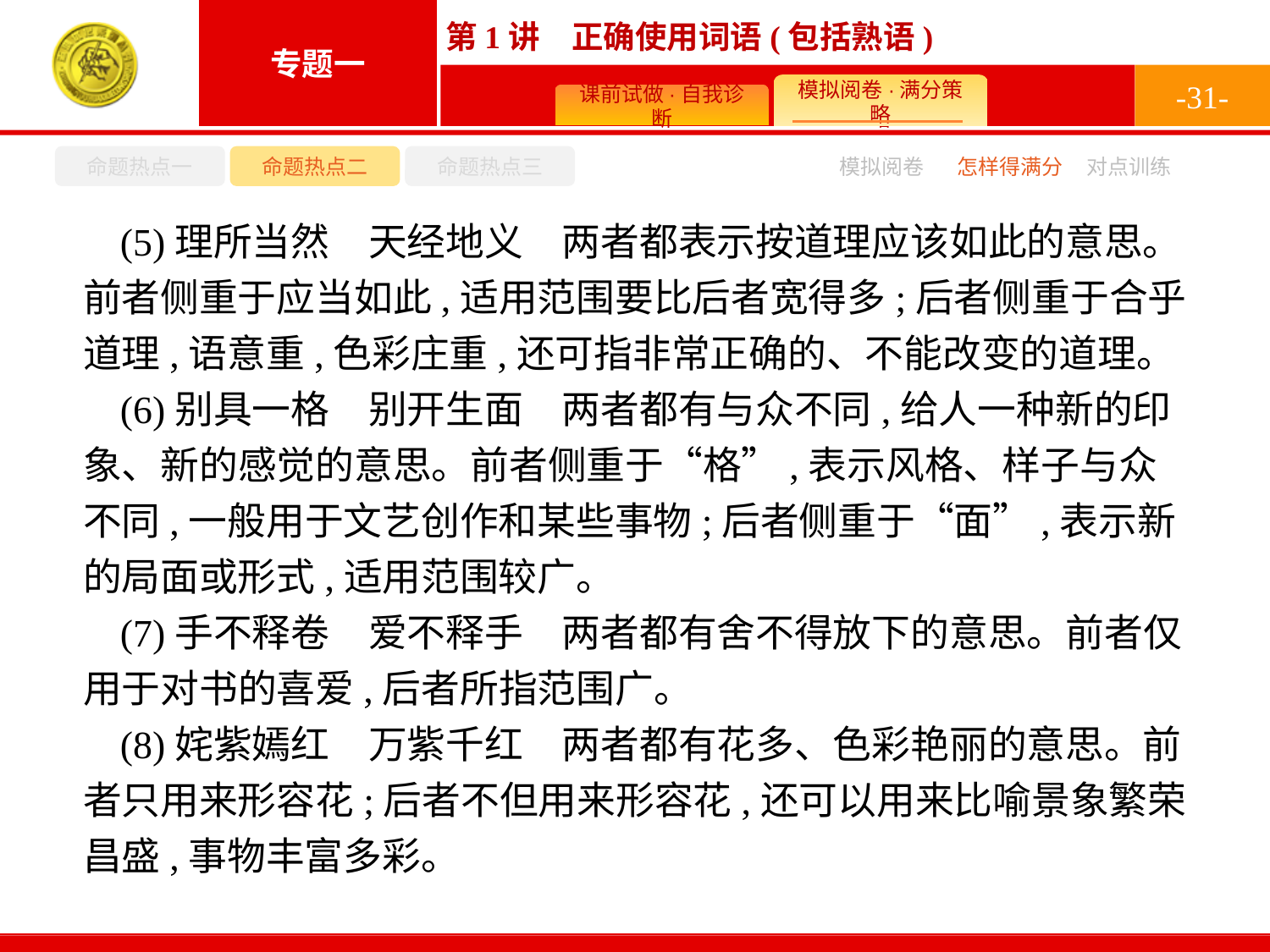

-31-
命题热点一
命题热点二
命题热点三
怎样得满分
模拟阅卷
对点训练
(5)理所当然　天经地义　两者都表示按道理应该如此的意思。前者侧重于应当如此,适用范围要比后者宽得多;后者侧重于合乎道理,语意重,色彩庄重,还可指非常正确的、不能改变的道理。
(6)别具一格　别开生面　两者都有与众不同,给人一种新的印象、新的感觉的意思。前者侧重于“格”,表示风格、样子与众不同,一般用于文艺创作和某些事物;后者侧重于“面”,表示新的局面或形式,适用范围较广。
(7)手不释卷　爱不释手　两者都有舍不得放下的意思。前者仅用于对书的喜爱,后者所指范围广。
(8)姹紫嫣红　万紫千红　两者都有花多、色彩艳丽的意思。前者只用来形容花;后者不但用来形容花,还可以用来比喻景象繁荣昌盛,事物丰富多彩。